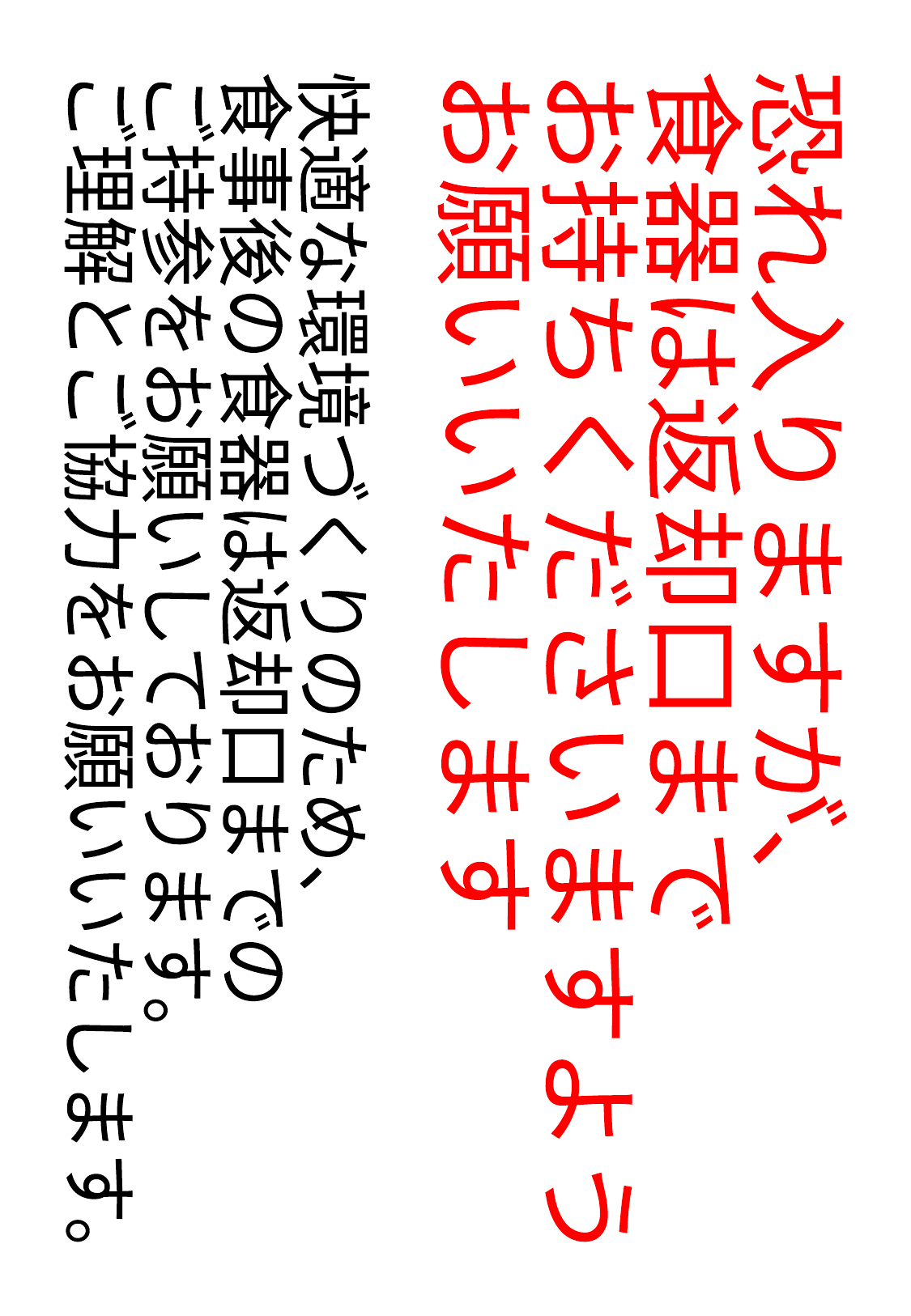

恐れ入りますが、
食器は返却口まで
お持ちくださいますよう
お願いいたします
快適な環境づくりのため、
食事後の食器は返却口までの
ご持参をお願いしております。
ご理解とご協力をお願いいたします。